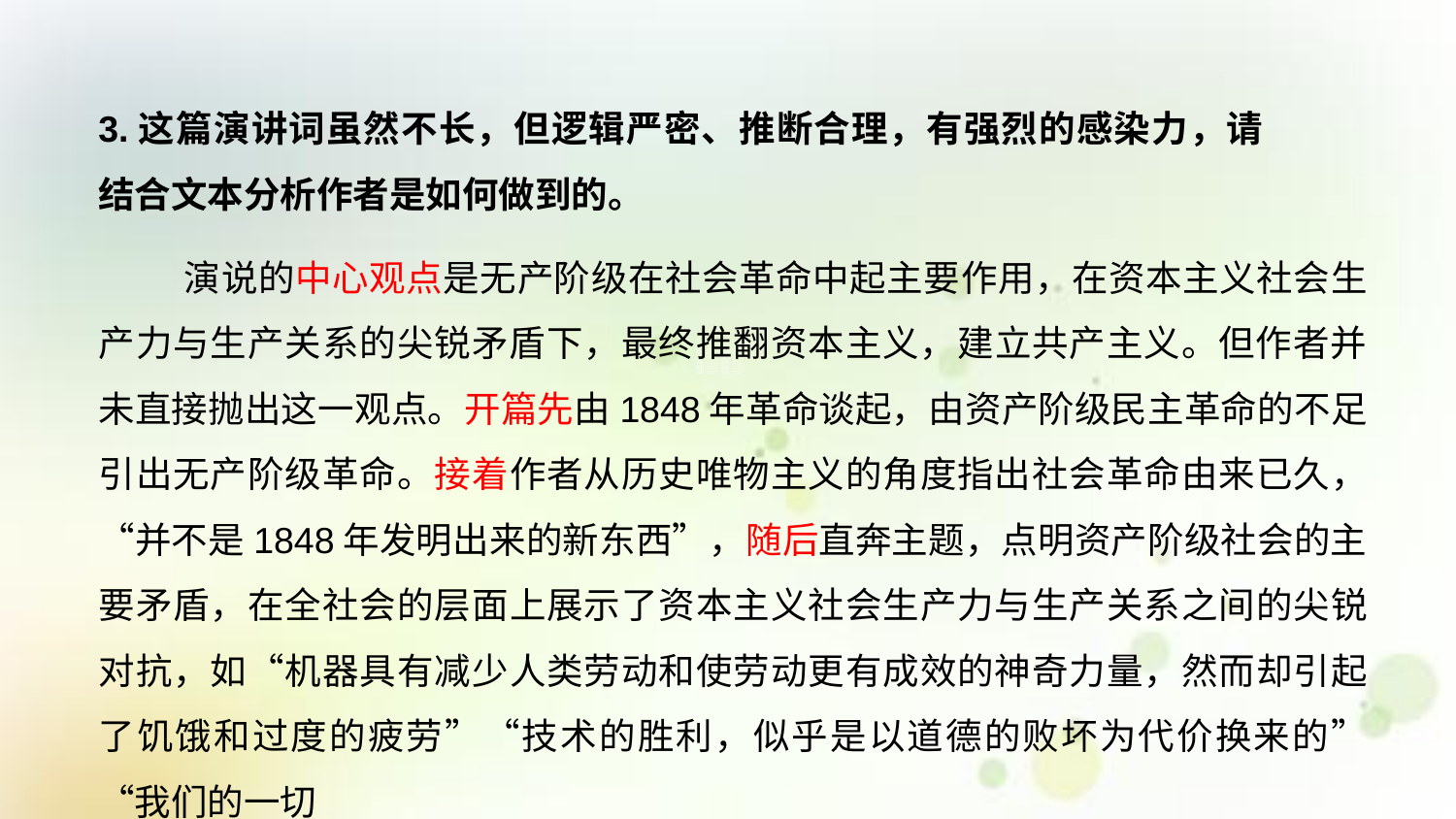

3.这篇演讲词虽然不长，但逻辑严密、推断合理，有强烈的感染力，请结合文本分析作者是如何做到的。
演说的中心观点是无产阶级在社会革命中起主要作用，在资本主义社会生产力与生产关系的尖锐矛盾下，最终推翻资本主义，建立共产主义。但作者并未直接抛出这一观点。开篇先由1848年革命谈起，由资产阶级民主革命的不足引出无产阶级革命。接着作者从历史唯物主义的角度指出社会革命由来已久，“并不是1848年发明出来的新东西”，随后直奔主题，点明资产阶级社会的主要矛盾，在全社会的层面上展示了资本主义社会生产力与生产关系之间的尖锐对抗，如“机器具有减少人类劳动和使劳动更有成效的神奇力量，然而却引起了饥饿和过度的疲劳”“技术的胜利，似乎是以道德的败坏为代价换来的”“我们的一切